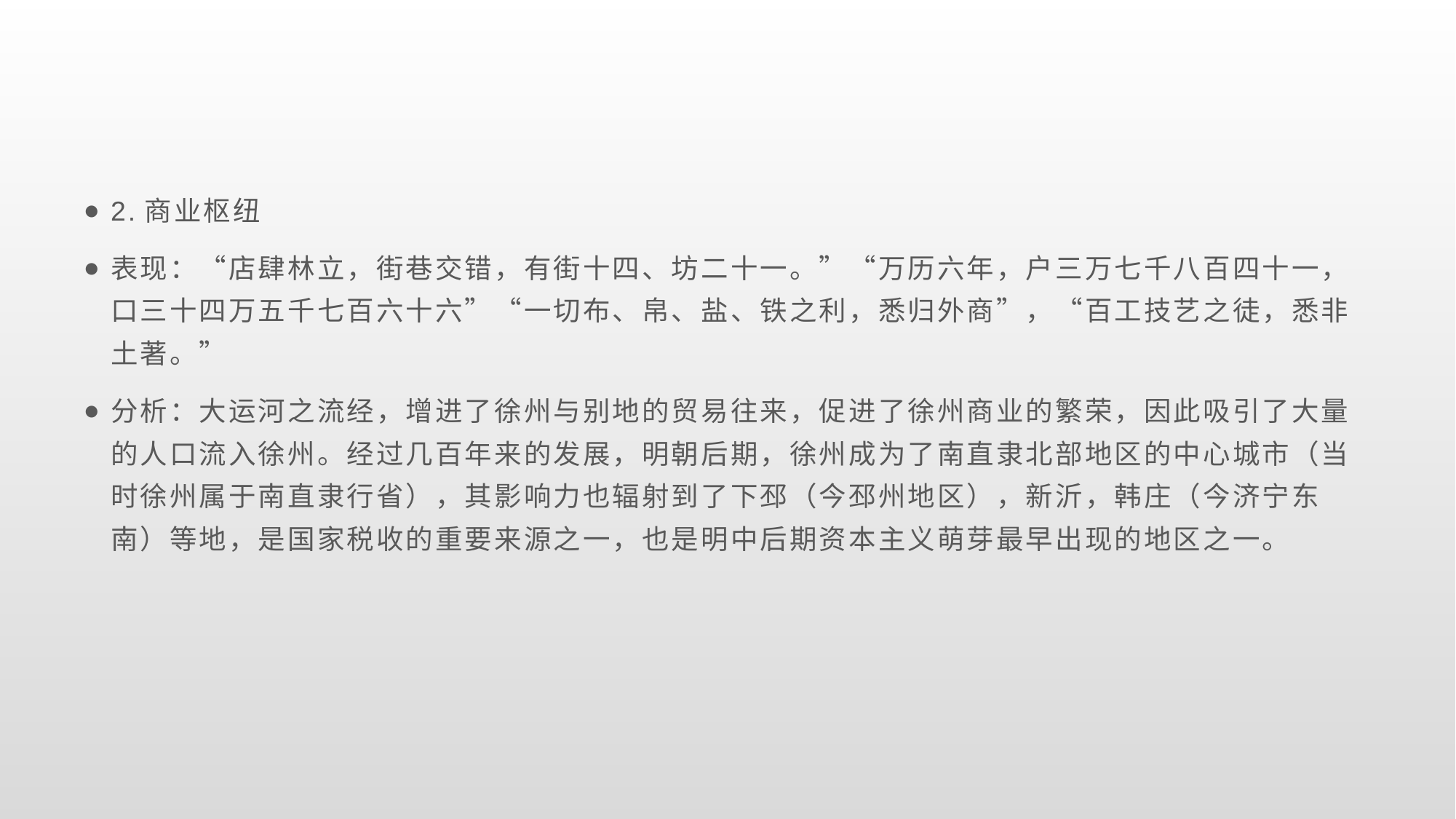

#
2.商业枢纽
表现：“店肆林立，街巷交错，有街十四、坊二十一。”“万历六年，户三万七千八百四十一，口三十四万五千七百六十六”“一切布、帛、盐、铁之利，悉归外商”，“百工技艺之徒，悉非土著。”
分析：大运河之流经，增进了徐州与别地的贸易往来，促进了徐州商业的繁荣，因此吸引了大量的人口流入徐州。经过几百年来的发展，明朝后期，徐州成为了南直隶北部地区的中心城市（当时徐州属于南直隶行省），其影响力也辐射到了下邳（今邳州地区），新沂，韩庄（今济宁东南）等地，是国家税收的重要来源之一，也是明中后期资本主义萌芽最早出现的地区之一。